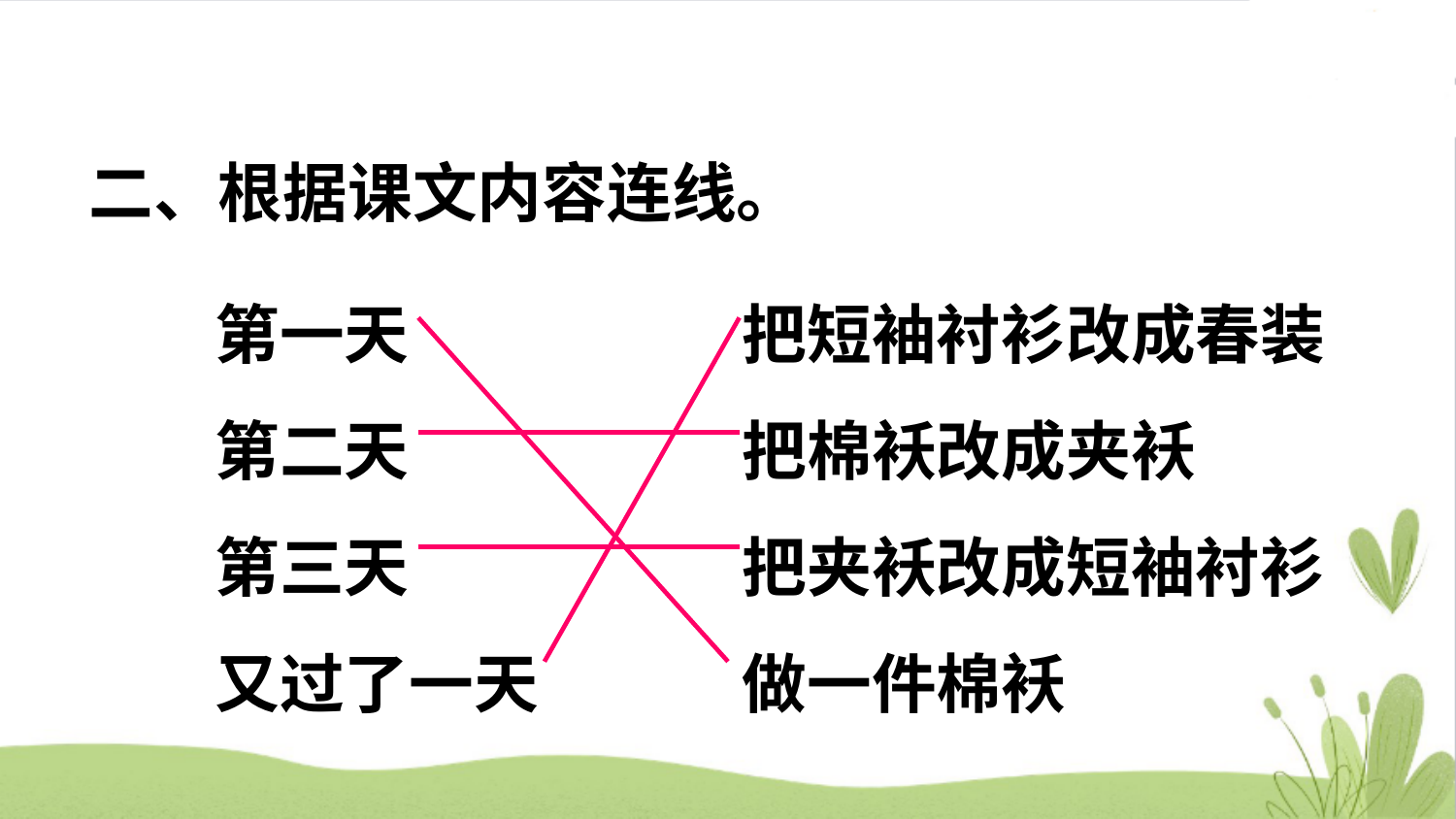

二、根据课文内容连线。
第一天
第二天
第三天
又过了一天
把短袖衬衫改成春装
把棉袄改成夹袄
把夹袄改成短袖衬衫
做一件棉袄